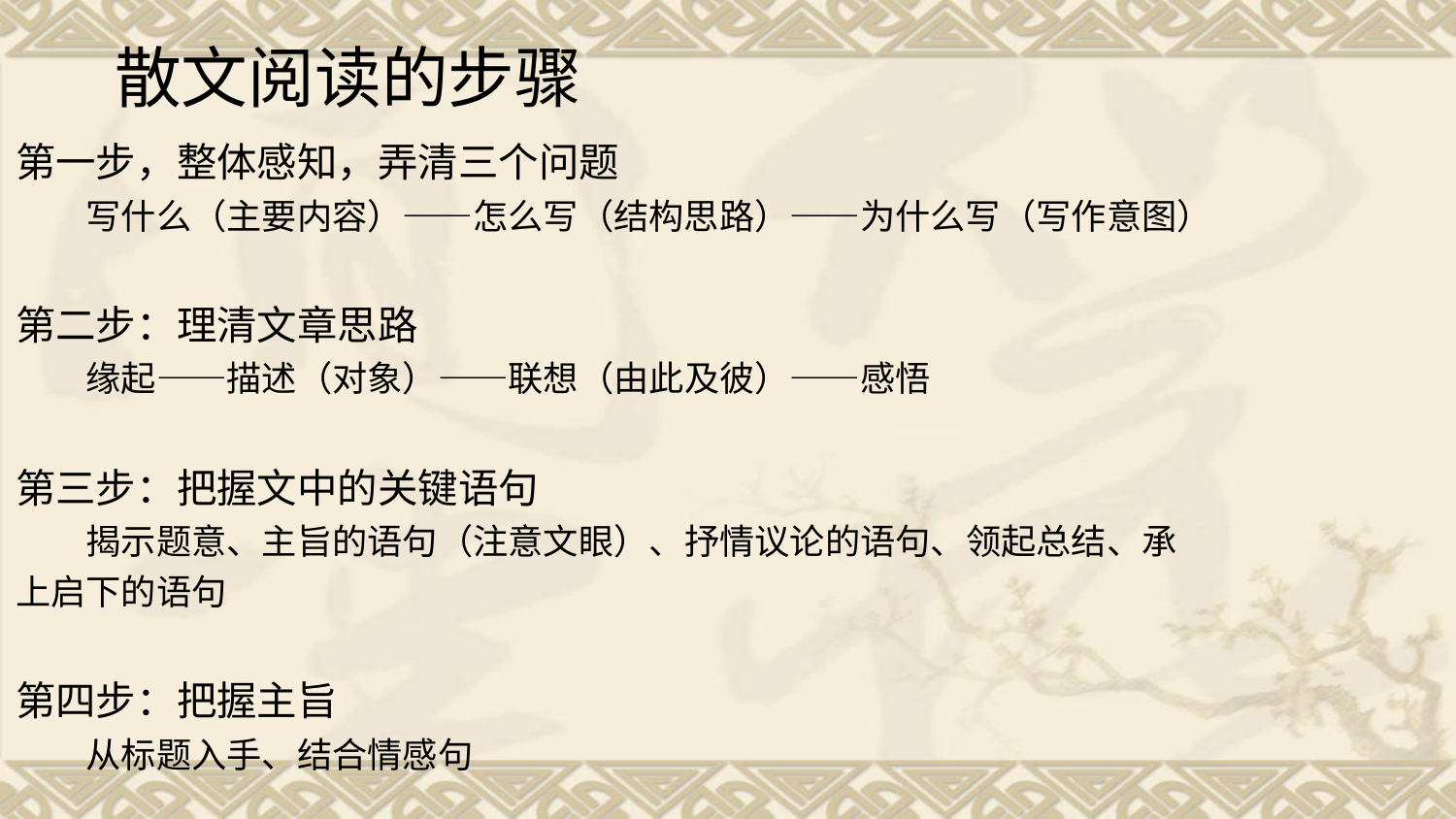

# 散文阅读的步骤
第一步，整体感知，弄清三个问题
　　写什么（主要内容）——怎么写（结构思路）——为什么写（写作意图）

第二步：理清文章思路
　　缘起——描述（对象）——联想（由此及彼）——感悟

第三步：把握文中的关键语句
　　揭示题意、主旨的语句（注意文眼）、抒情议论的语句、领起总结、承
上启下的语句

第四步：把握主旨
　　从标题入手、结合情感句